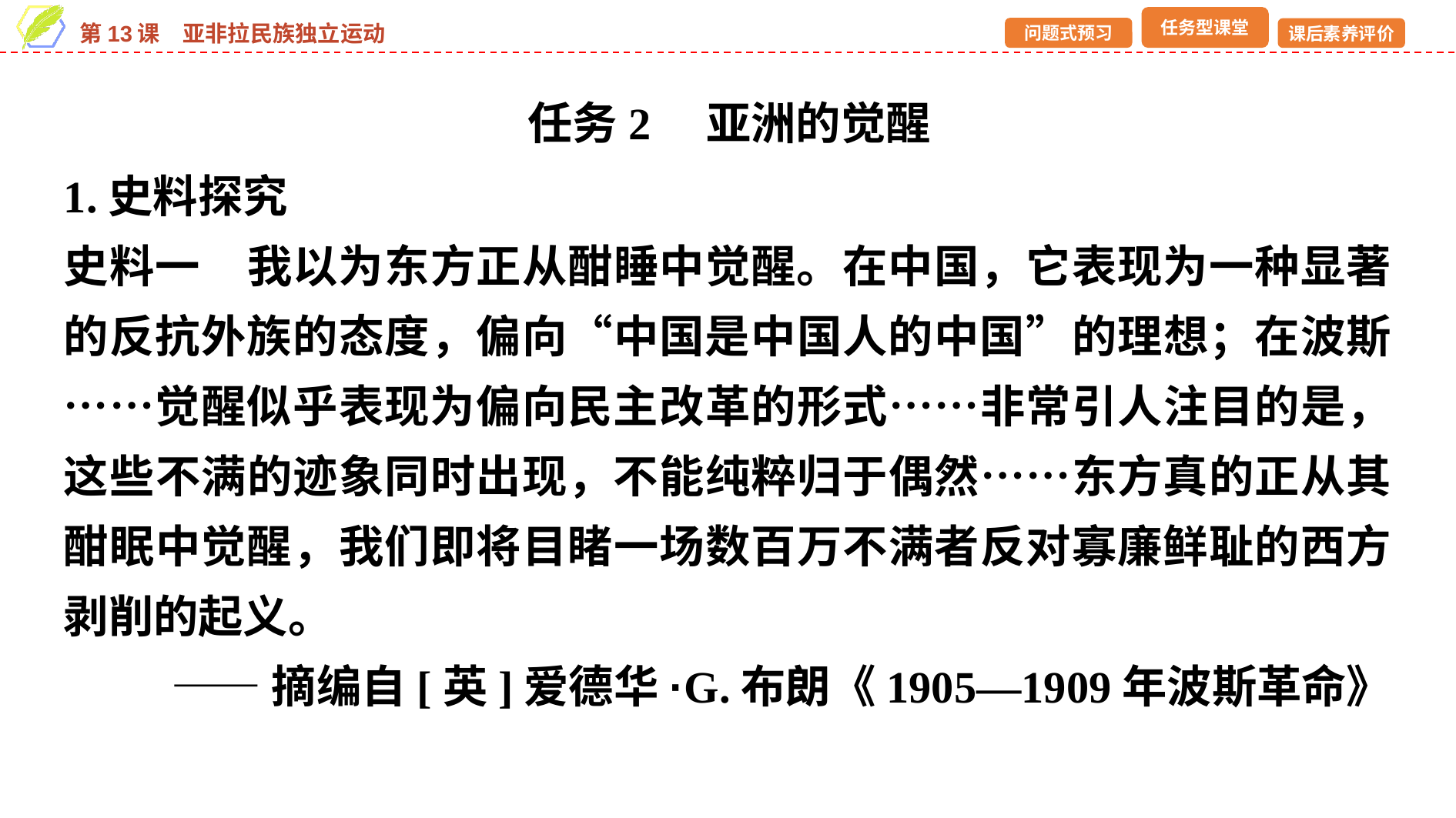

任务2　亚洲的觉醒
1.史料探究
史料一　我以为东方正从酣睡中觉醒。在中国，它表现为一种显著的反抗外族的态度，偏向“中国是中国人的中国”的理想；在波斯……觉醒似乎表现为偏向民主改革的形式……非常引人注目的是，这些不满的迹象同时出现，不能纯粹归于偶然……东方真的正从其酣眠中觉醒，我们即将目睹一场数百万不满者反对寡廉鲜耻的西方剥削的起义。
——摘编自[英]爱德华·G.布朗《1905—1909年波斯革命》